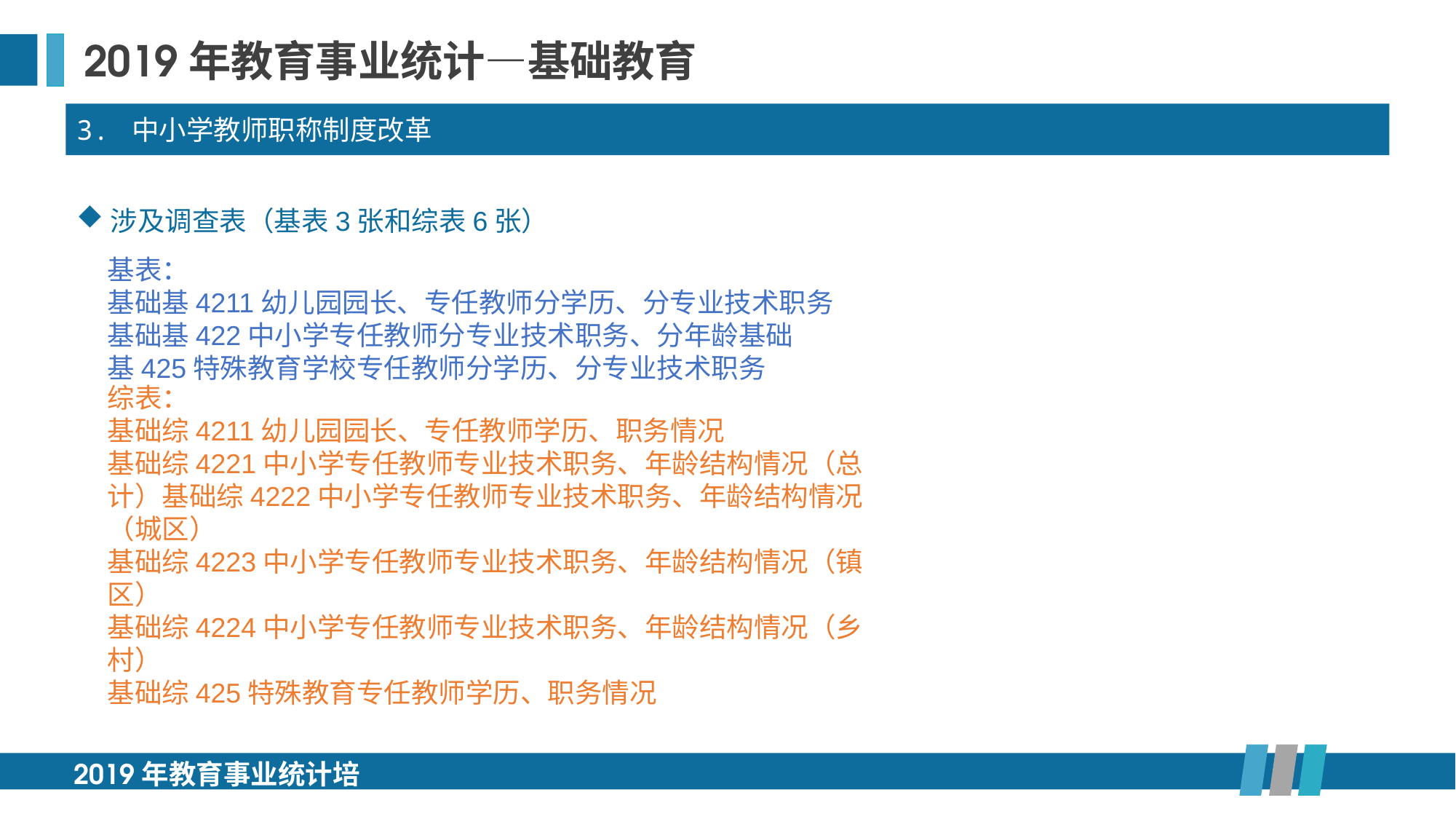

2019年教育事业统计—基础教育

3. 中小学教师职称制度改革
涉及调查表（基表3张和综表6张）
基表：
基础基4211幼儿园园长、专任教师分学历、分专业技术职务
基础基422中小学专任教师分专业技术职务、分年龄基础
基425特殊教育学校专任教师分学历、分专业技术职务
综表：
基础综4211幼儿园园长、专任教师学历、职务情况
基础综4221中小学专任教师专业技术职务、年龄结构情况（总计）基础综4222中小学专任教师专业技术职务、年龄结构情况（城区）
基础综4223中小学专任教师专业技术职务、年龄结构情况（镇区）
基础综4224中小学专任教师专业技术职务、年龄结构情况（乡村）
基础综425特殊教育专任教师学历、职务情况

2019年教育事业统计培训